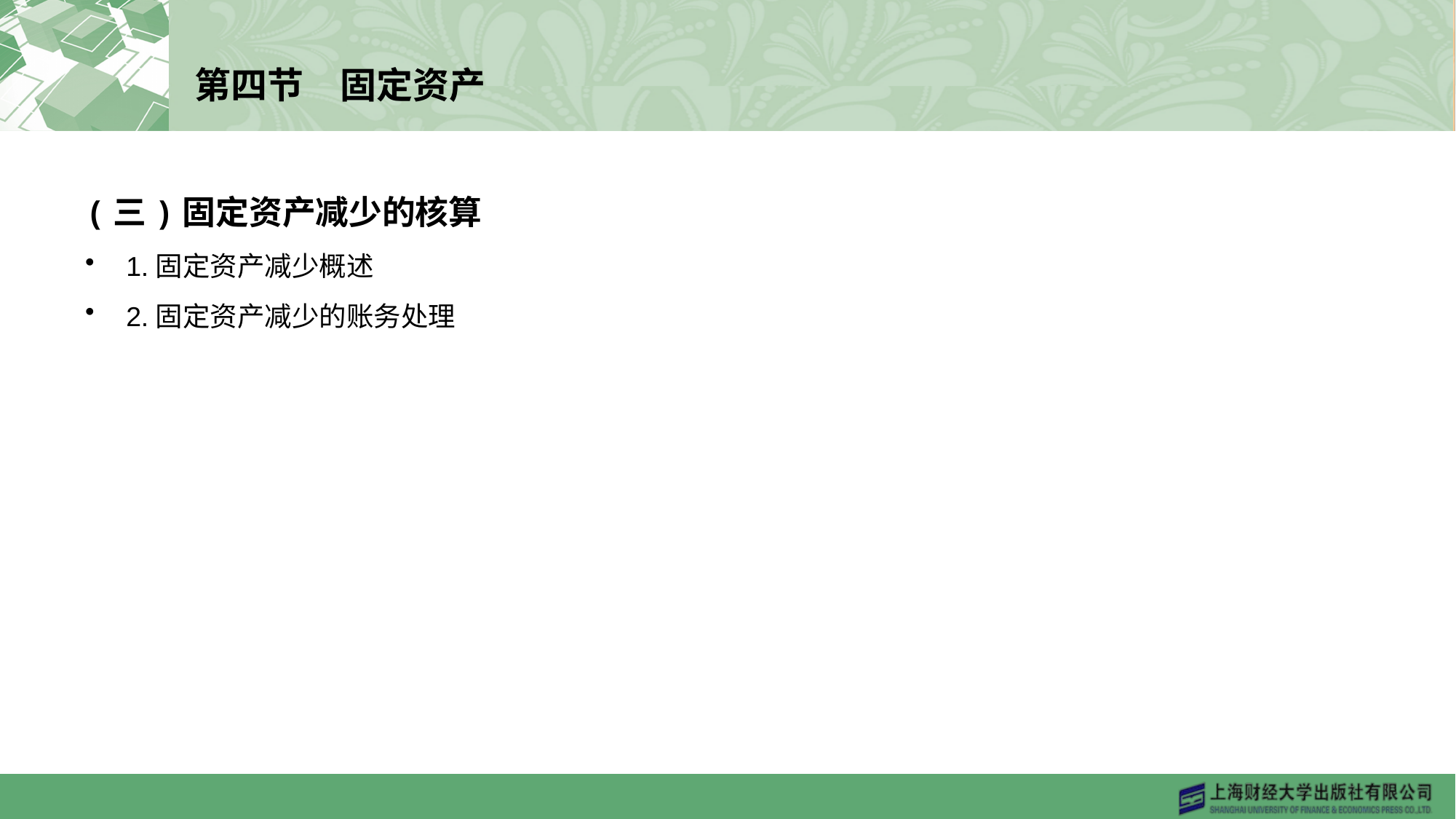

# 第四节　固定资产
(三)固定资产减少的核算
1.固定资产减少概述
2.固定资产减少的账务处理